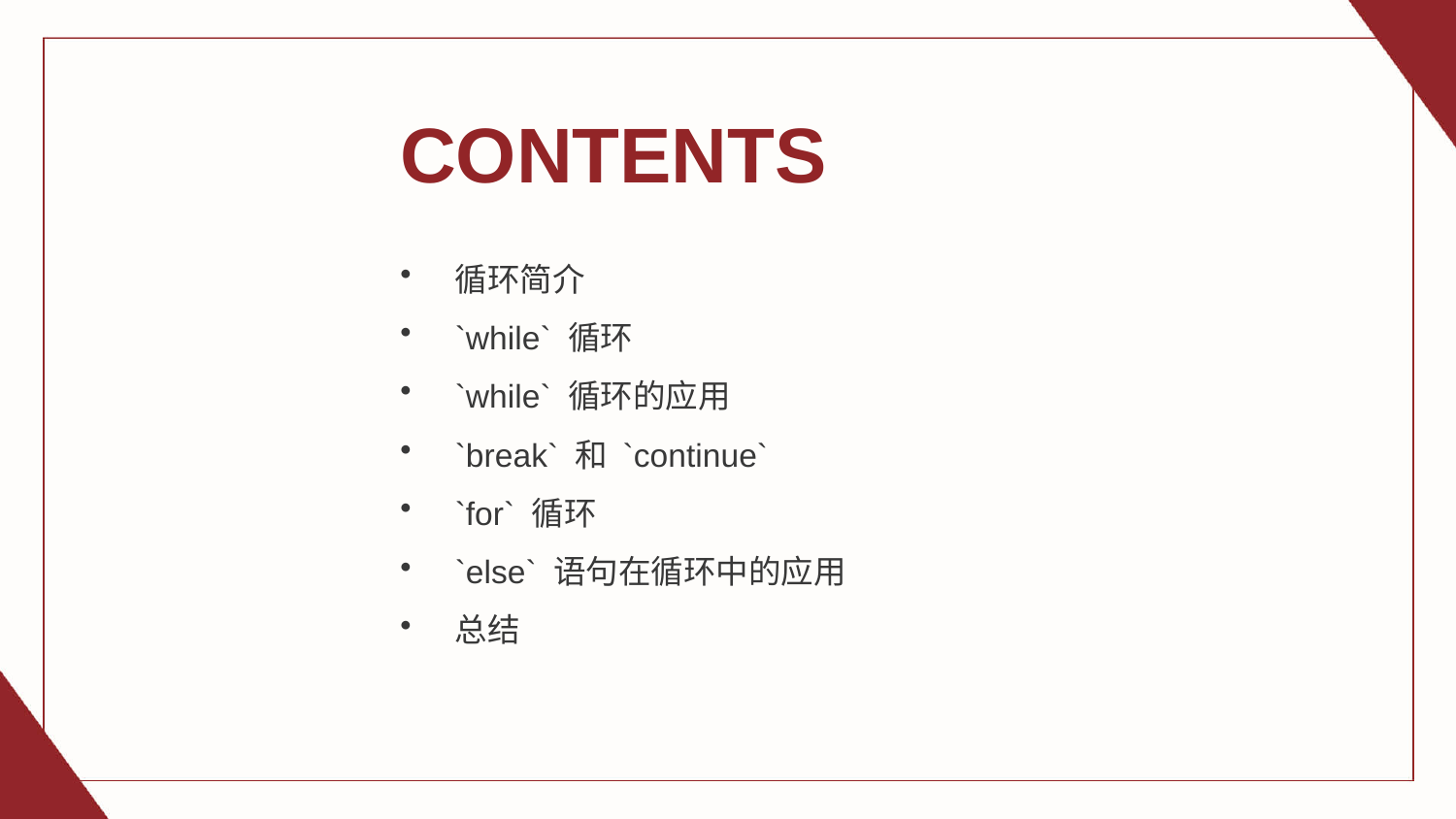

CONTENTS
循环简介
`while` 循环
`while` 循环的应用
`break` 和 `continue`
`for` 循环
`else` 语句在循环中的应用
总结